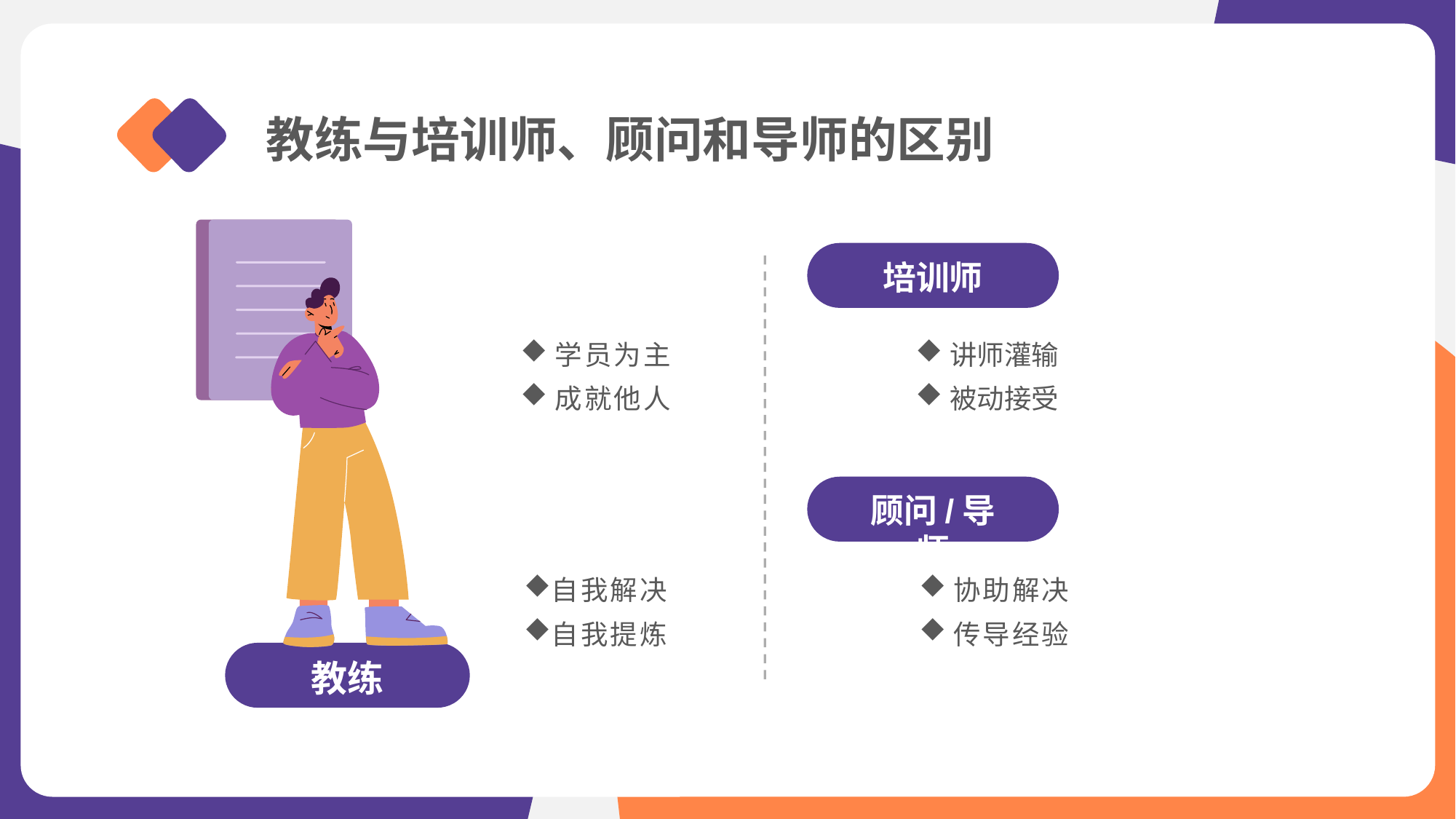

教练与培训师、顾问和导师的区别

培训师
学员为主
成就他人
讲师灌输
被动接受

顾问/导师
自我解决
自我提炼
协助解决
传导经验

教练